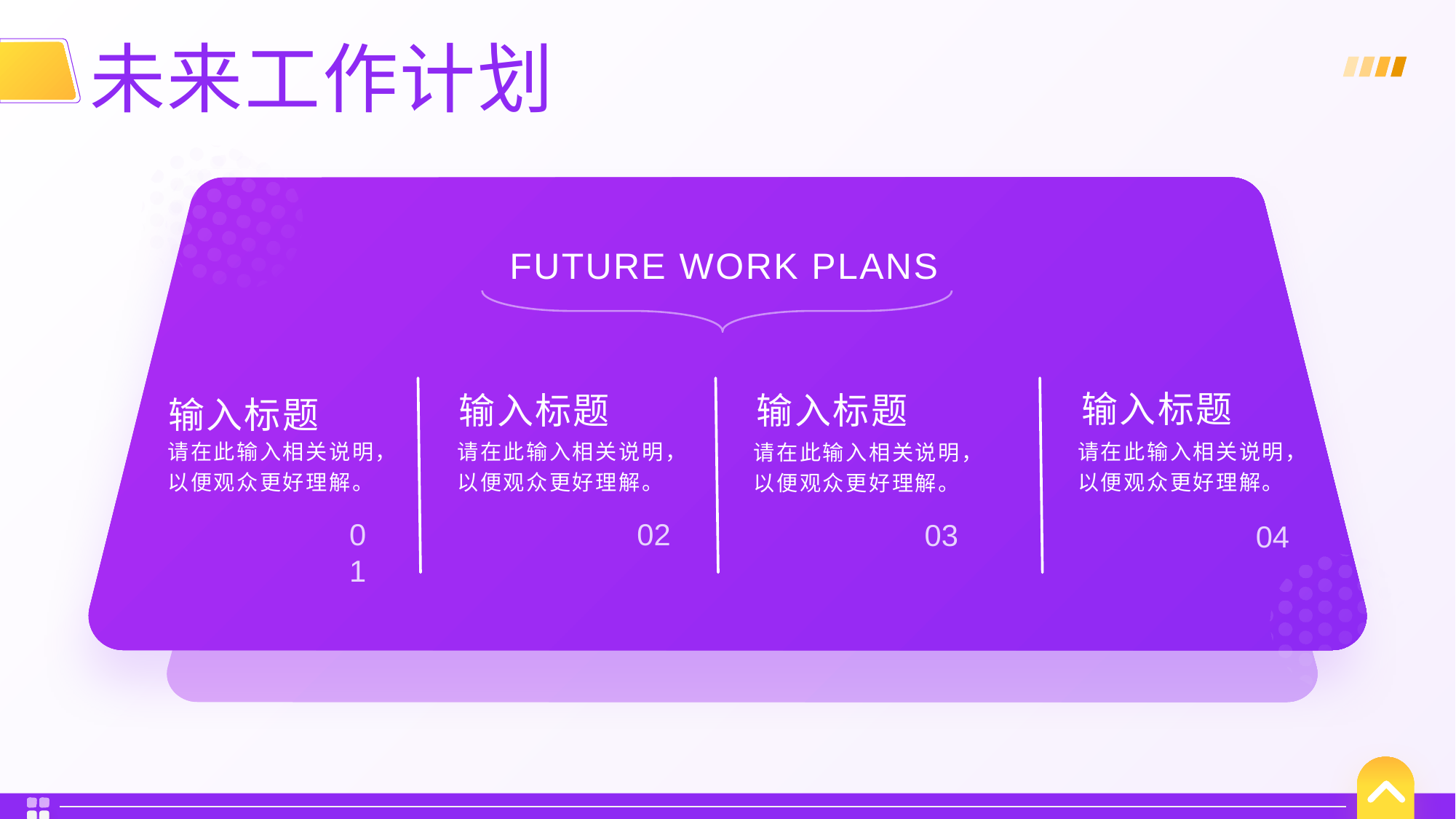

未来工作计划

FUTURE WORK PLANS

输入标题
请在此输入相关说明，以便观众更好理解。
04
输入标题
请在此输入相关说明，以便观众更好理解。
03
输入标题
请在此输入相关说明，以便观众更好理解。
02
输入标题
请在此输入相关说明，以便观众更好理解。
01